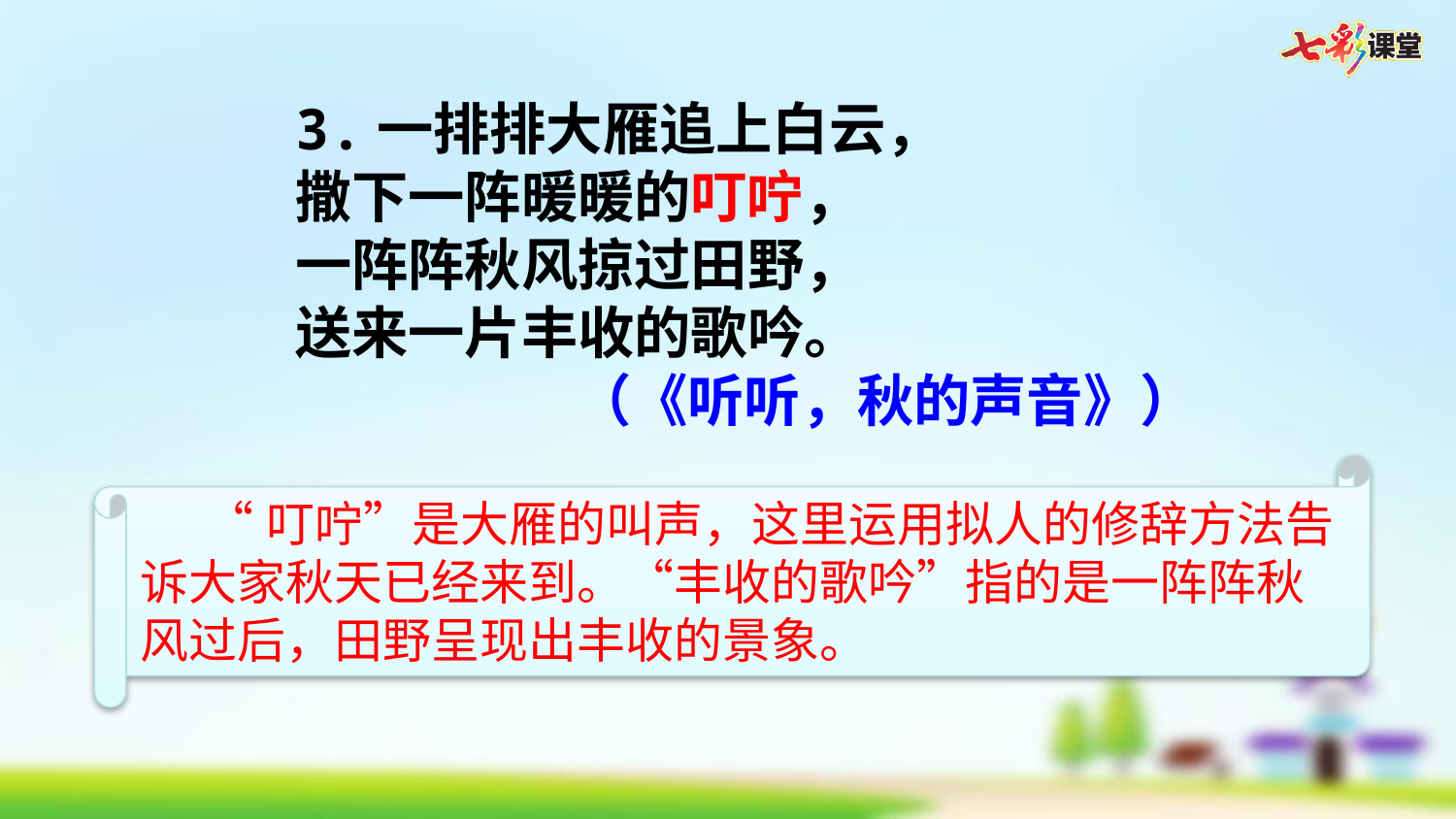

3.一排排大雁追上白云，
撒下一阵暖暖的叮咛，
一阵阵秋风掠过田野，
送来一片丰收的歌吟。
（《听听，秋的声音》）
      “叮咛”是大雁的叫声，这里运用拟人的修辞方法告诉大家秋天已经来到。“丰收的歌吟”指的是一阵阵秋风过后，田野呈现出丰收的景象。